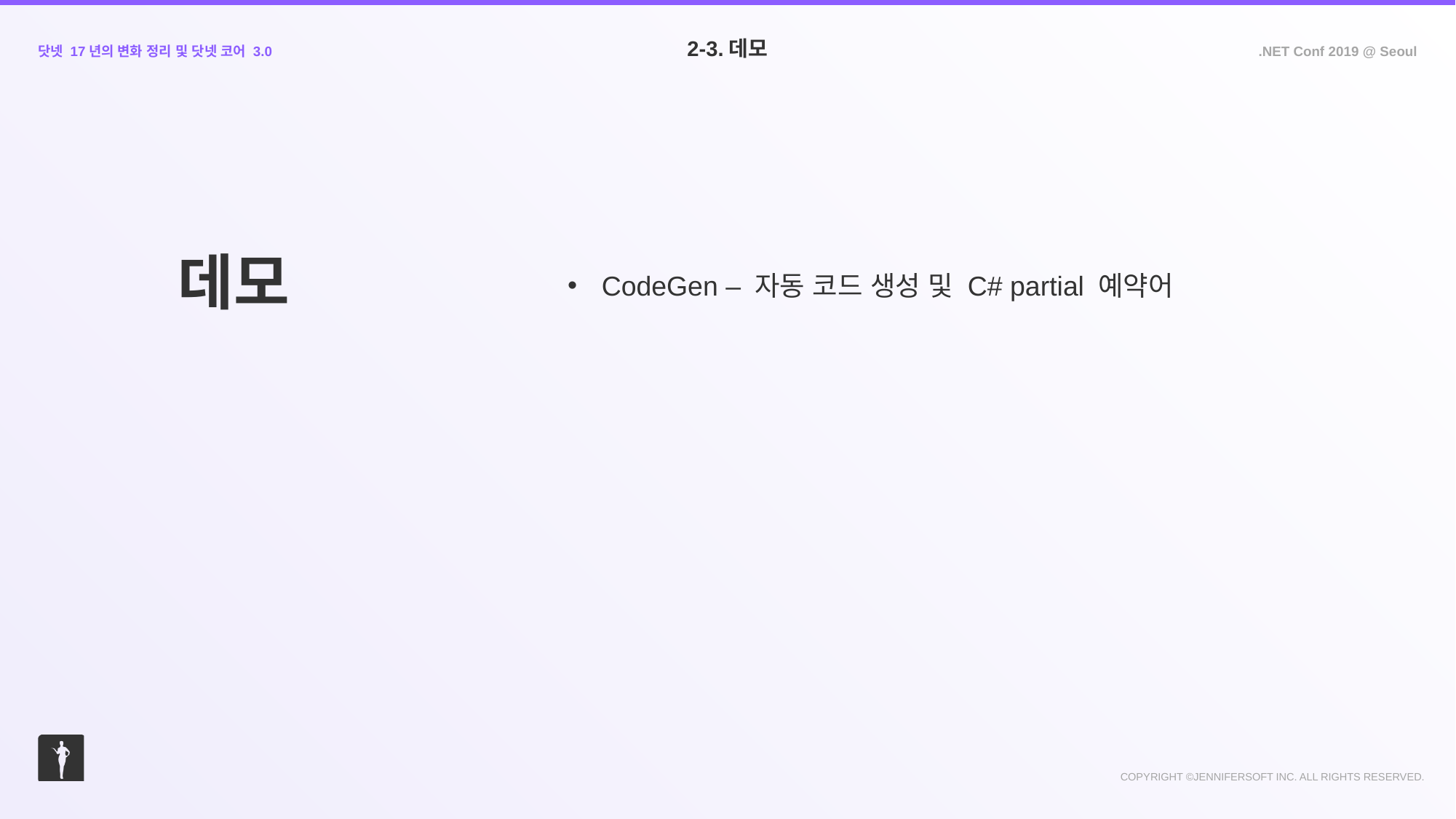

2-3.데모
데모
CodeGen – 자동 코드 생성 및 C# partial 예약어